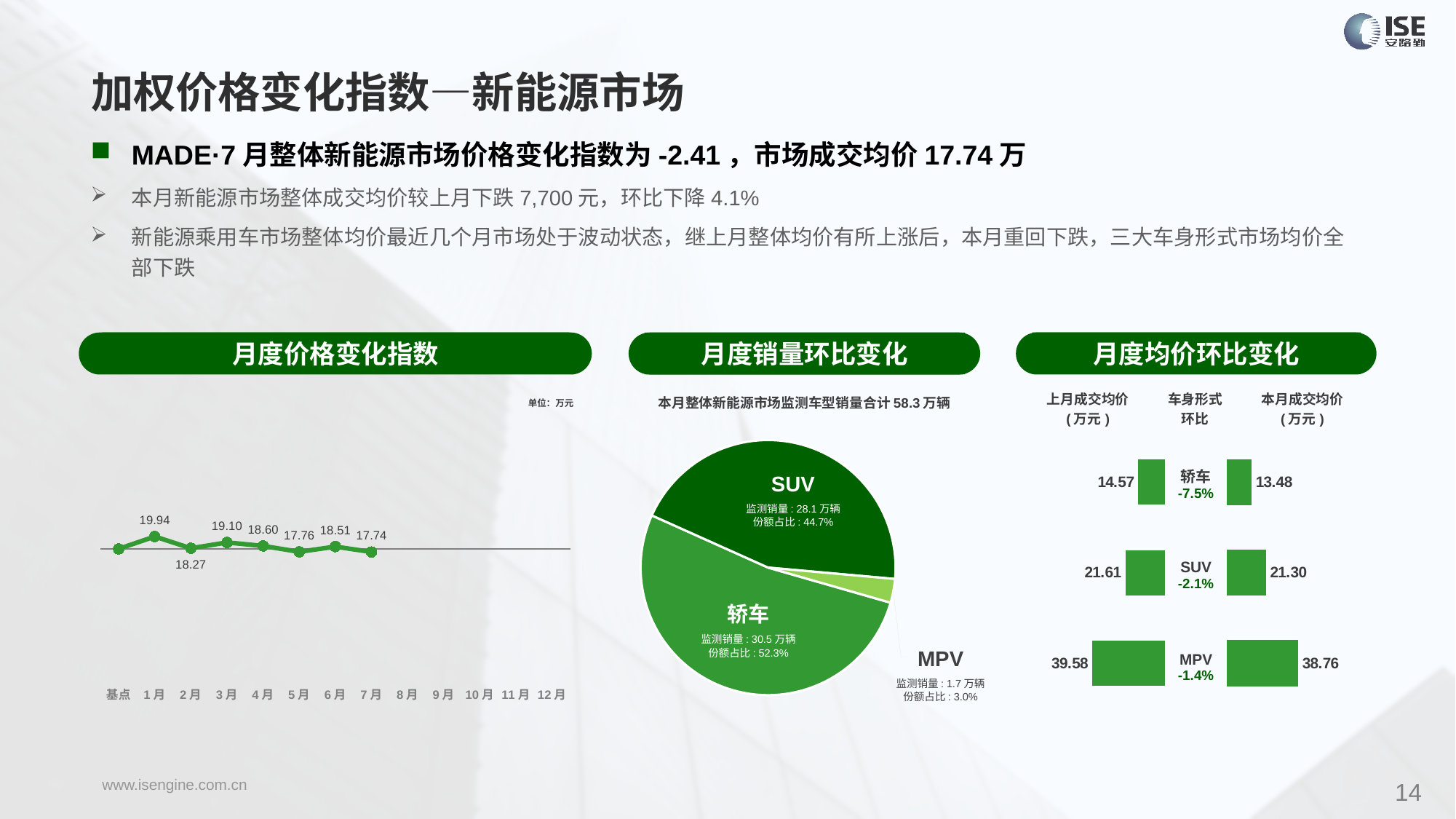

加权价格变化指数—新能源市场
MADE·7月整体新能源市场价格变化指数为-2.41，市场成交均价17.74万
本月新能源市场整体成交均价较上月下跌7,700元，环比下降4.1%
新能源乘用车市场整体均价最近几个月市场处于波动状态，继上月整体均价有所上涨后，本月重回下跌，三大车身形式市场均价全部下跌
月度价格变化指数

月度均价环比变化

月度销量环比变化

### Chart

| Category | Y2023 |
|---|---|
| 基点 | 0.0 |
| 1月 | 9.68 |
| 2月 | 0.51 |
| 3月 | 5.06 |
| 4月 | 2.33 |
| 5月 | -2.2949484012629418 |
| 6月 | 1.79 |
| 7月 | -2.41 |
| 8月 | None |
| 9月 | None |
| 10月 | None |
| 11月 | None |
| 12月 | None |
本月整体新能源市场监测车型销量合计58.3万辆
| 上月成交均价 (万元) | 车身形式 环比 | 本月成交均价 (万元) |
| --- | --- | --- |
单位：万元

### Chart

| Category | 车身市场 |
|---|---|
| 轿车 | 304861.0 |
| SUV | 260801.0 |
| MPV | 17604.0 |
| 轿车 -7.5% |
| --- |
| SUV -2.1% |
| MPV -1.4% |

### Chart

| Category | 成交均价 |
|---|---|
| 轿车 | 14.57 |
| SUV | 21.61 |
| MPV | 39.58 |

### Chart

| Category | 成交均价 |
|---|---|
| 轿车 | 13.484437924168798 |
| SUV | 21.301372723264418 |
| MPV | 38.75811747329696 |
SUV
监测销量: 28.1万辆
份额占比: 44.7%
轿车
监测销量: 30.5万辆
份额占比: 52.3%
MPV
监测销量: 1.7万辆
份额占比: 3.0%
14